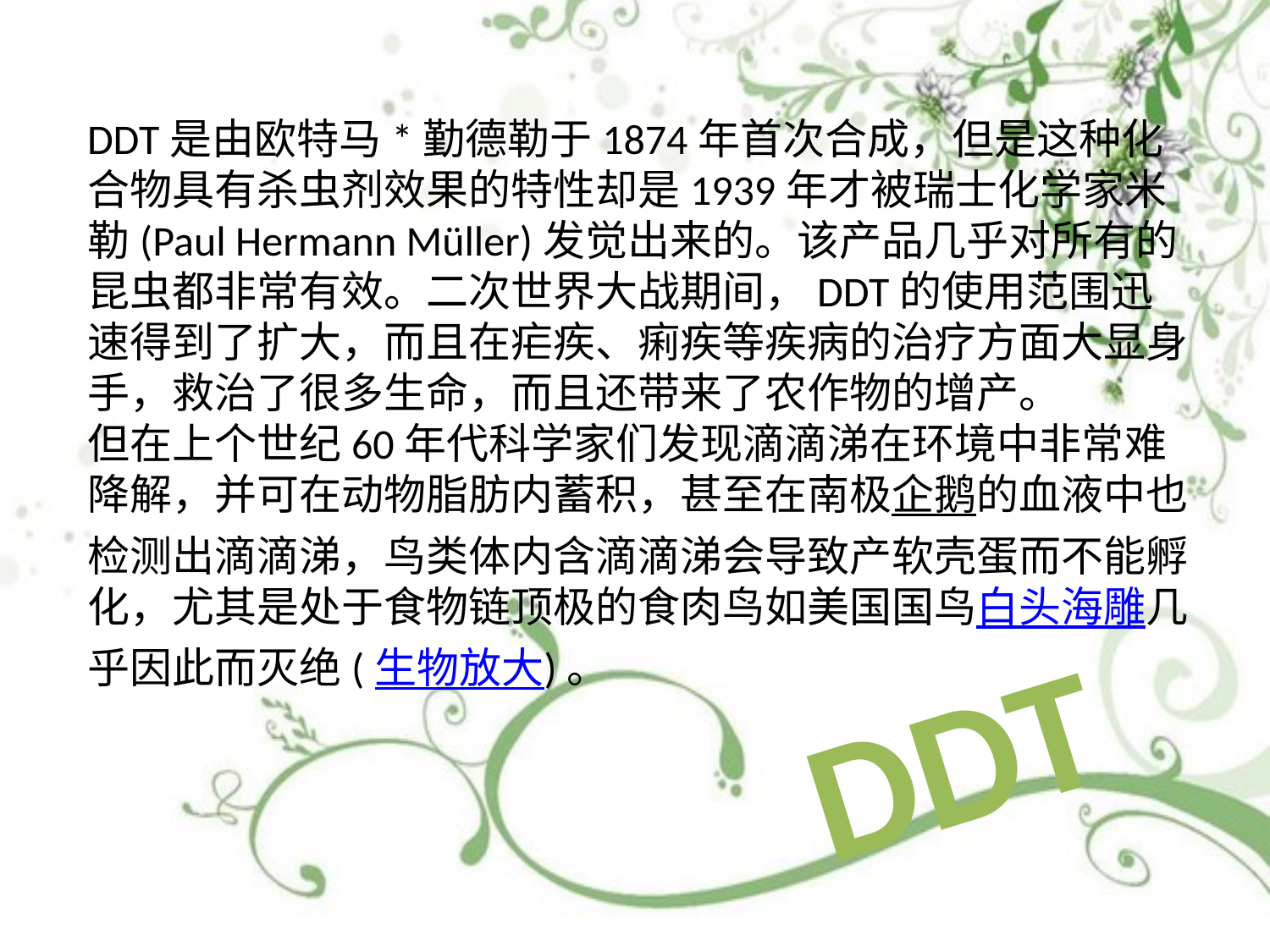

DDT是由欧特马*勤德勒于1874年首次合成，但是这种化合物具有杀虫剂效果的特性却是1939年才被瑞士化学家米勒(Paul Hermann Müller)发觉出来的。该产品几乎对所有的昆虫都非常有效。二次世界大战期间，DDT的使用范围迅速得到了扩大，而且在疟疾、痢疾等疾病的治疗方面大显身手，救治了很多生命，而且还带来了农作物的增产。
但在上个世纪60年代科学家们发现滴滴涕在环境中非常难降解，并可在动物脂肪内蓄积，甚至在南极企鹅的血液中也检测出滴滴涕，鸟类体内含滴滴涕会导致产软壳蛋而不能孵化，尤其是处于食物链顶极的食肉鸟如美国国鸟白头海雕几乎因此而灭绝(生物放大)。
DDT